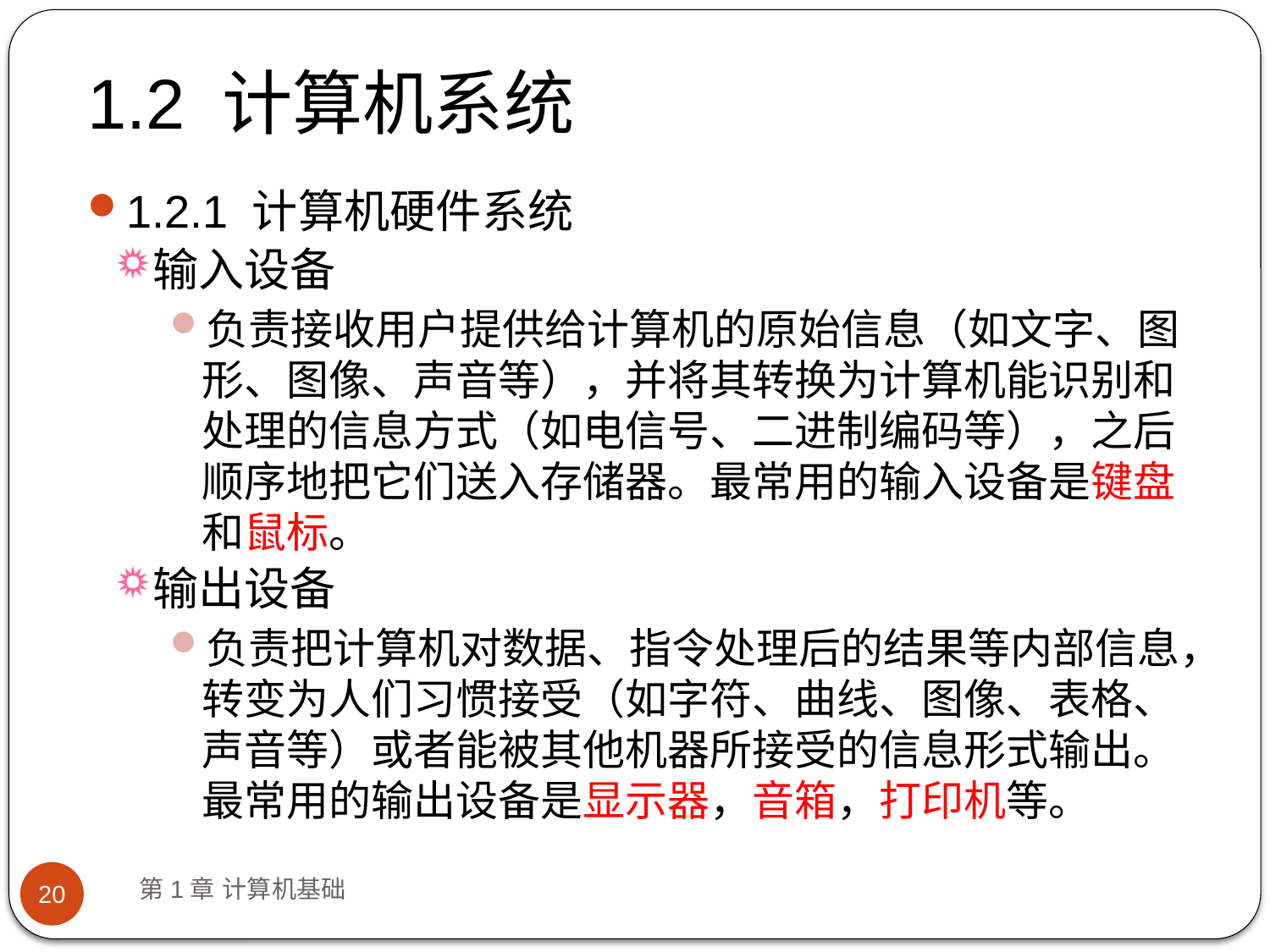

# 1.2 计算机系统
1.2.1 计算机硬件系统
输入设备
负责接收用户提供给计算机的原始信息（如文字、图形、图像、声音等），并将其转换为计算机能识别和处理的信息方式（如电信号、二进制编码等），之后顺序地把它们送入存储器。最常用的输入设备是键盘和鼠标。
输出设备
负责把计算机对数据、指令处理后的结果等内部信息，转变为人们习惯接受（如字符、曲线、图像、表格、声音等）或者能被其他机器所接受的信息形式输出。最常用的输出设备是显示器，音箱，打印机等。

第1章 计算机基础
20